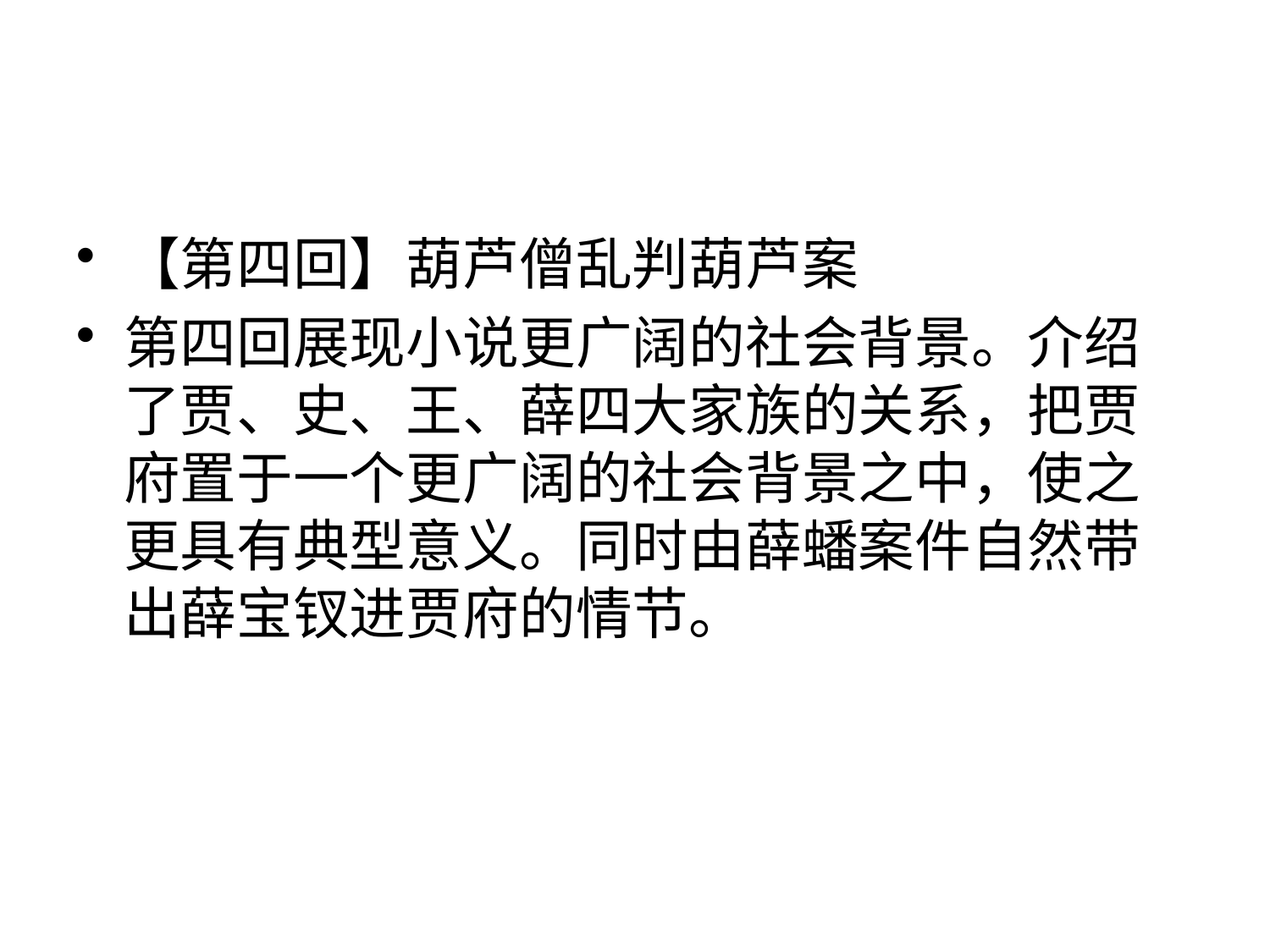

#
【第四回】葫芦僧乱判葫芦案
第四回展现小说更广阔的社会背景。介绍了贾、史、王、薛四大家族的关系，把贾府置于一个更广阔的社会背景之中，使之更具有典型意义。同时由薛蟠案件自然带出薛宝钗进贾府的情节。